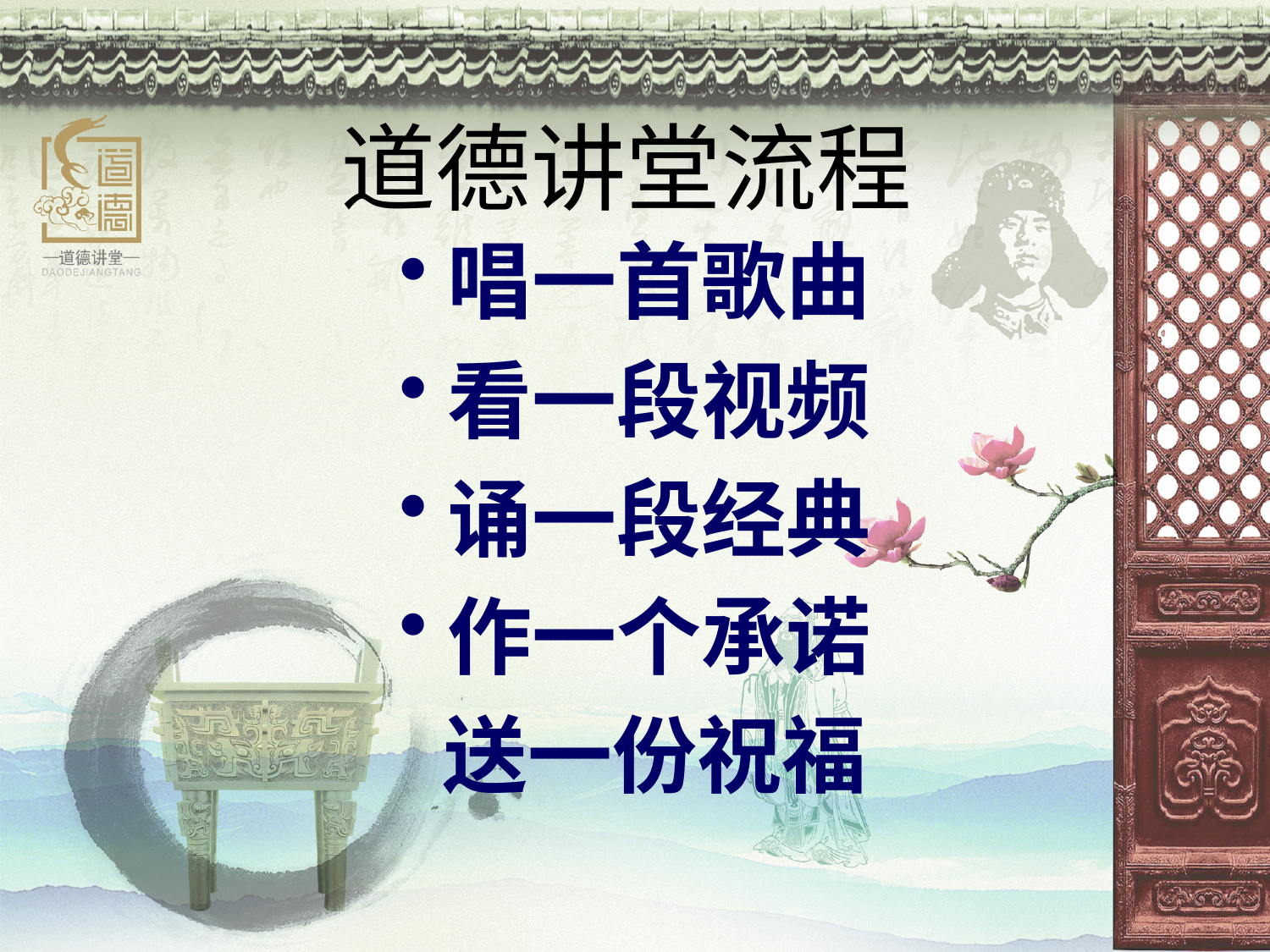

# 道德讲堂流程
唱一首歌曲
看一段视频
诵一段经典
作一个承诺
 送一份祝福

3